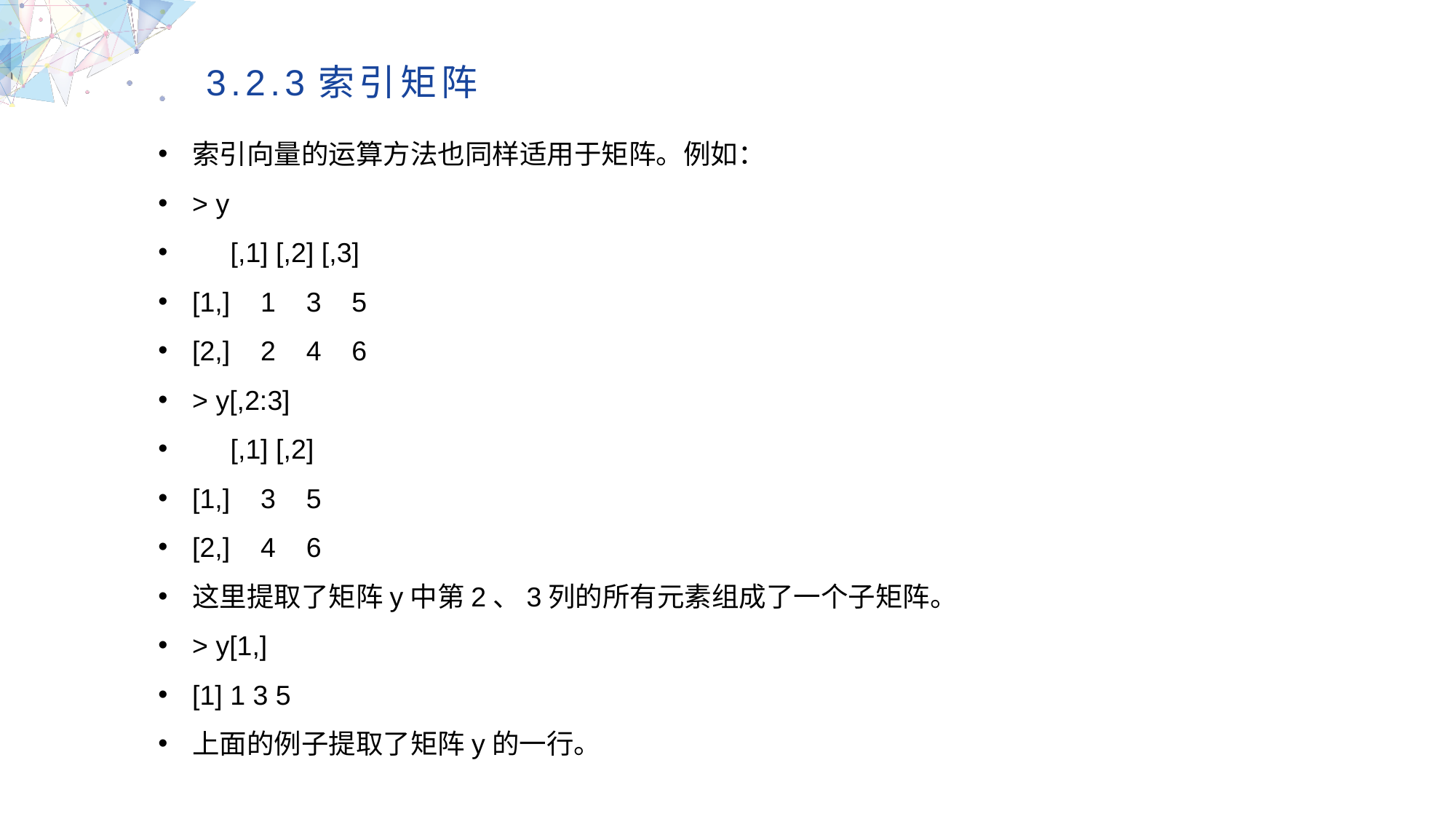

3.2.3索引矩阵
索引向量的运算方法也同样适用于矩阵。例如：
> y
     [,1] [,2] [,3]
[1,]    1    3    5
[2,]    2    4    6
> y[,2:3]
     [,1] [,2]
[1,]    3    5
[2,]    4    6
这里提取了矩阵y中第2、3列的所有元素组成了一个子矩阵。
> y[1,]
[1] 1 3 5
上面的例子提取了矩阵y的一行。
MULTIPURPOSE PRESENTATION TEMPLATE | UNIQUE DESIGN
Welcome Message
Please replace text, click add relevant headline, modify the text content, also can copy your content to this directly. Please replace text, click add relevant headline, modify the text content, also can copy your content to this directly.